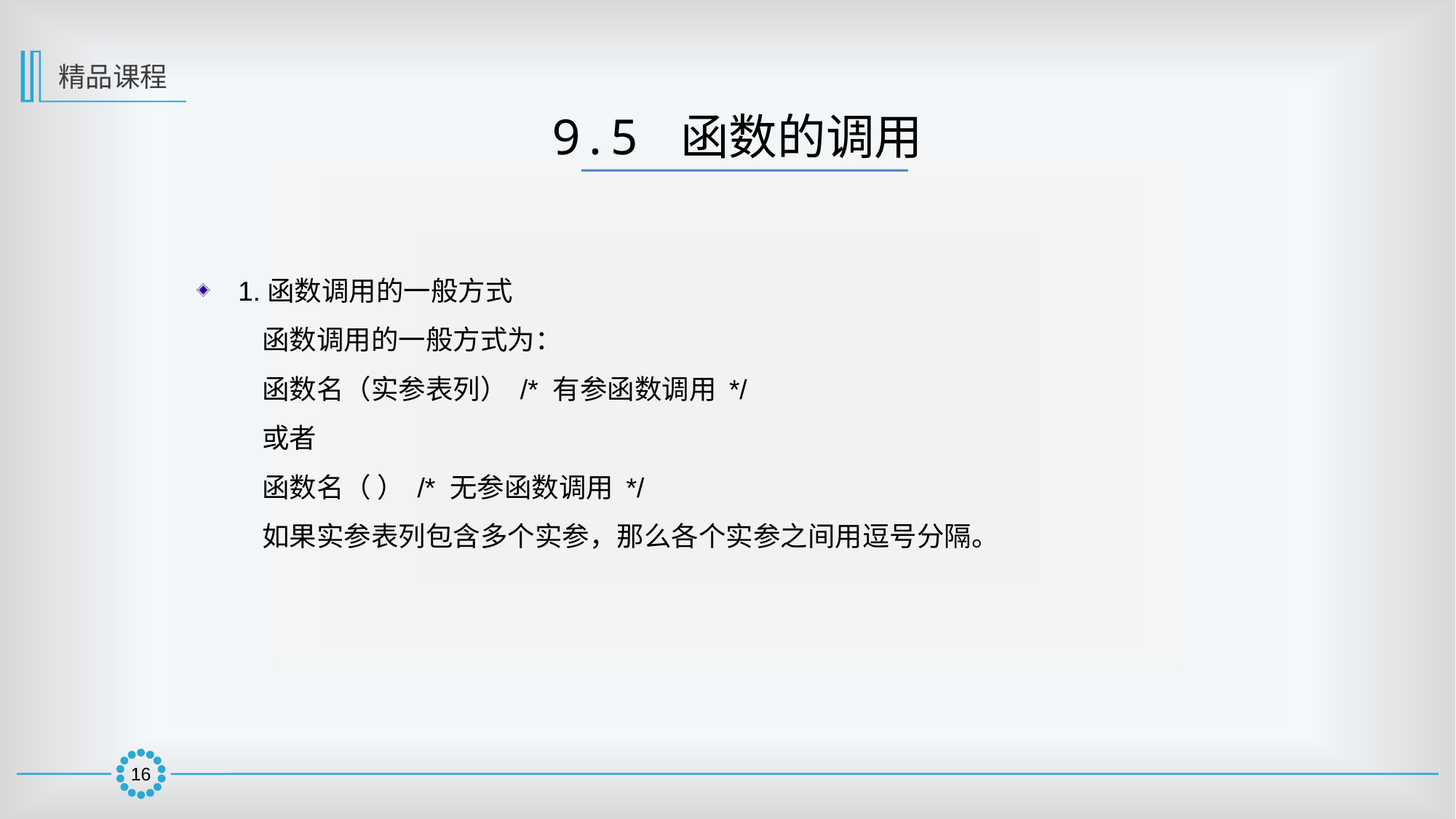

精品课程
9.5 函数的调用

1.函数调用的一般方式
函数调用的一般方式为：
函数名（实参表列） /* 有参函数调用 */
或者
函数名（ ） /* 无参函数调用 */
如果实参表列包含多个实参，那么各个实参之间用逗号分隔。

16